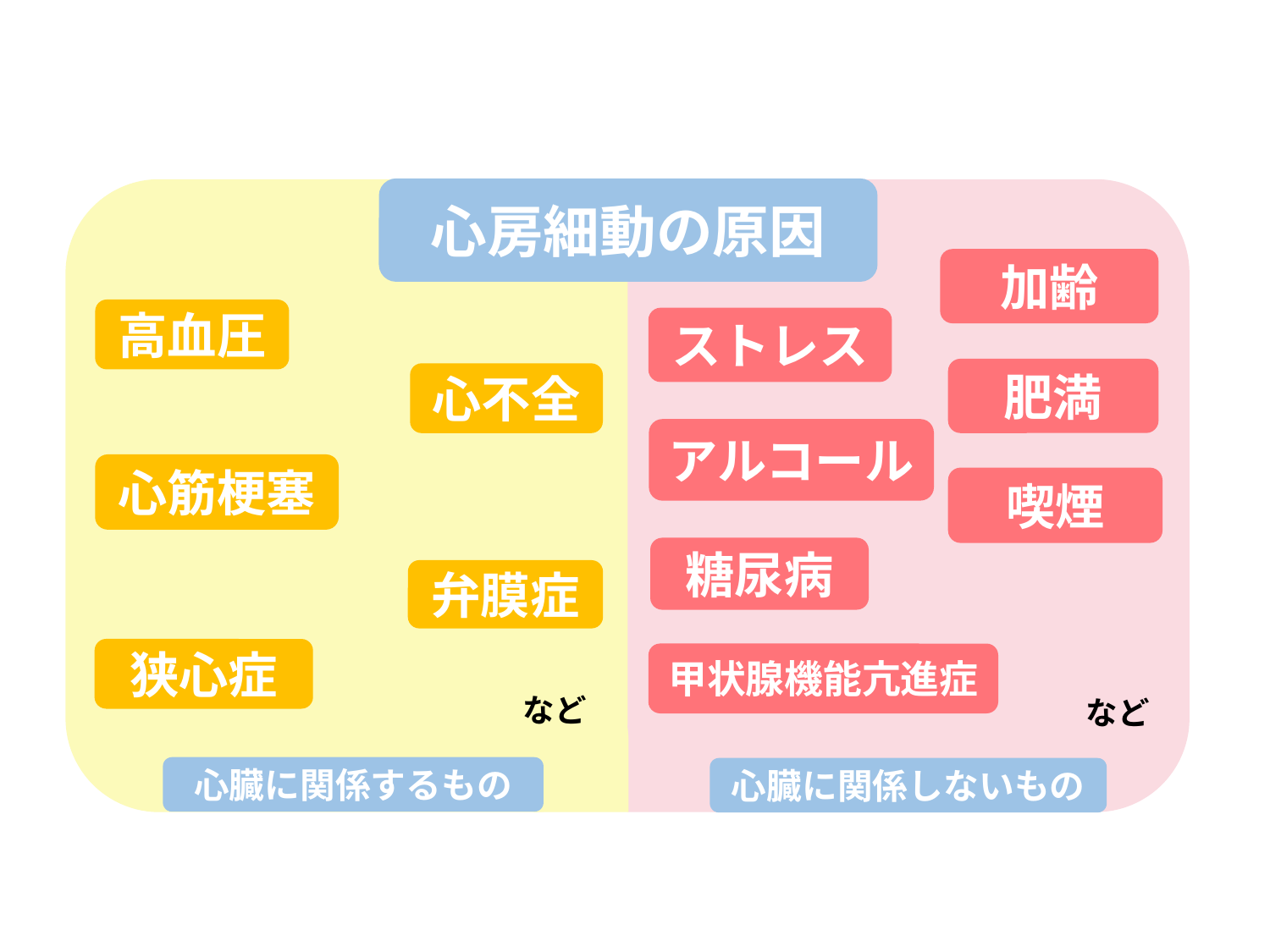

心房細動の原因

加齢
高血圧
ストレス
肥満
心不全
アルコール
心筋梗塞
喫煙
糖尿病
弁膜症
狭心症
甲状腺機能亢進症

など
など
心臓に関係するもの
心臓に関係しないもの